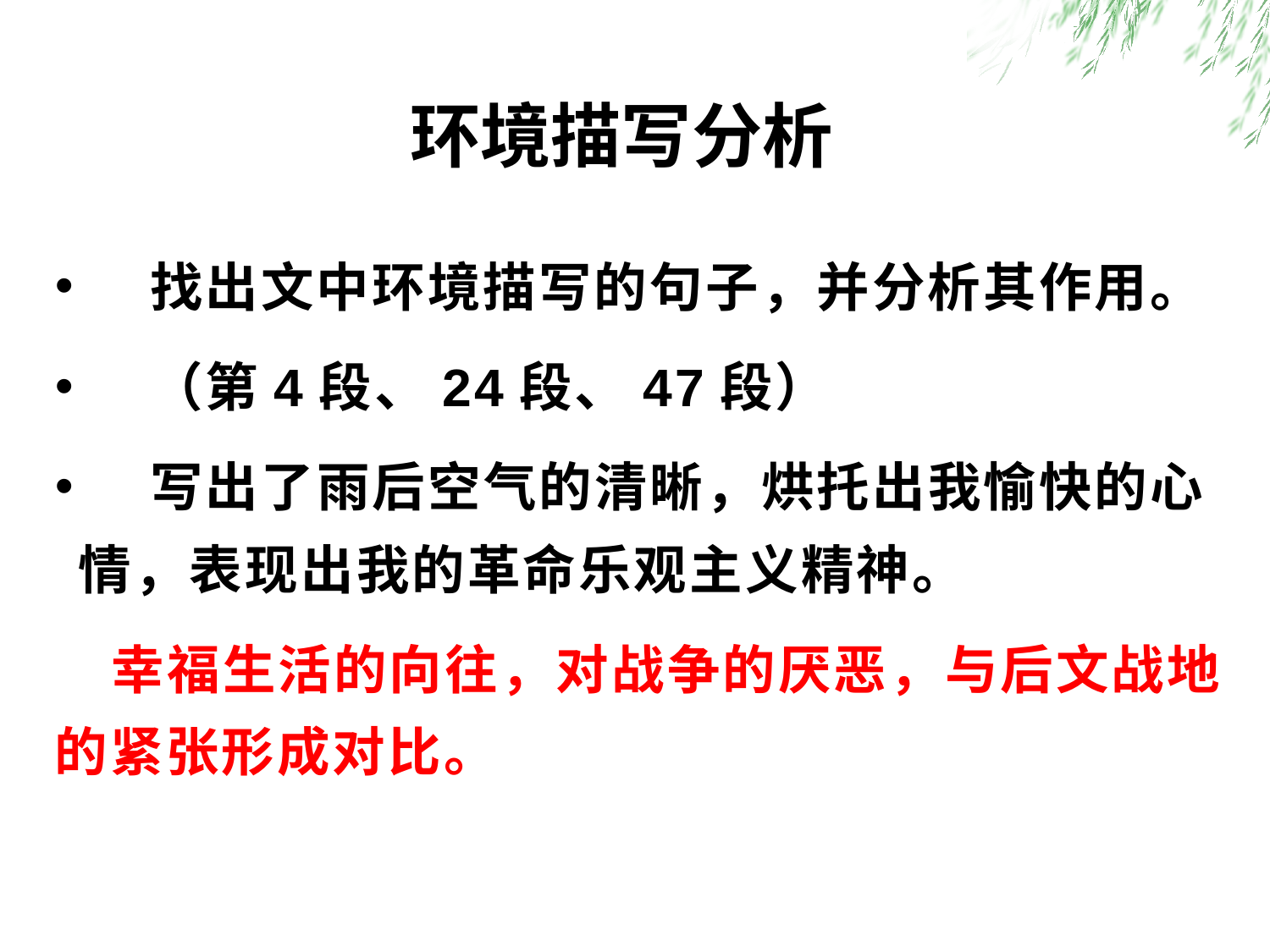

环境描写分析
    找出文中环境描写的句子，并分析其作用。
    （第4段、24段、47段）
    写出了雨后空气的清晰，烘托出我愉快的心情，表现出我的革命乐观主义精神。
   幸福生活的向往，对战争的厌恶，与后文战地的紧张形成对比。